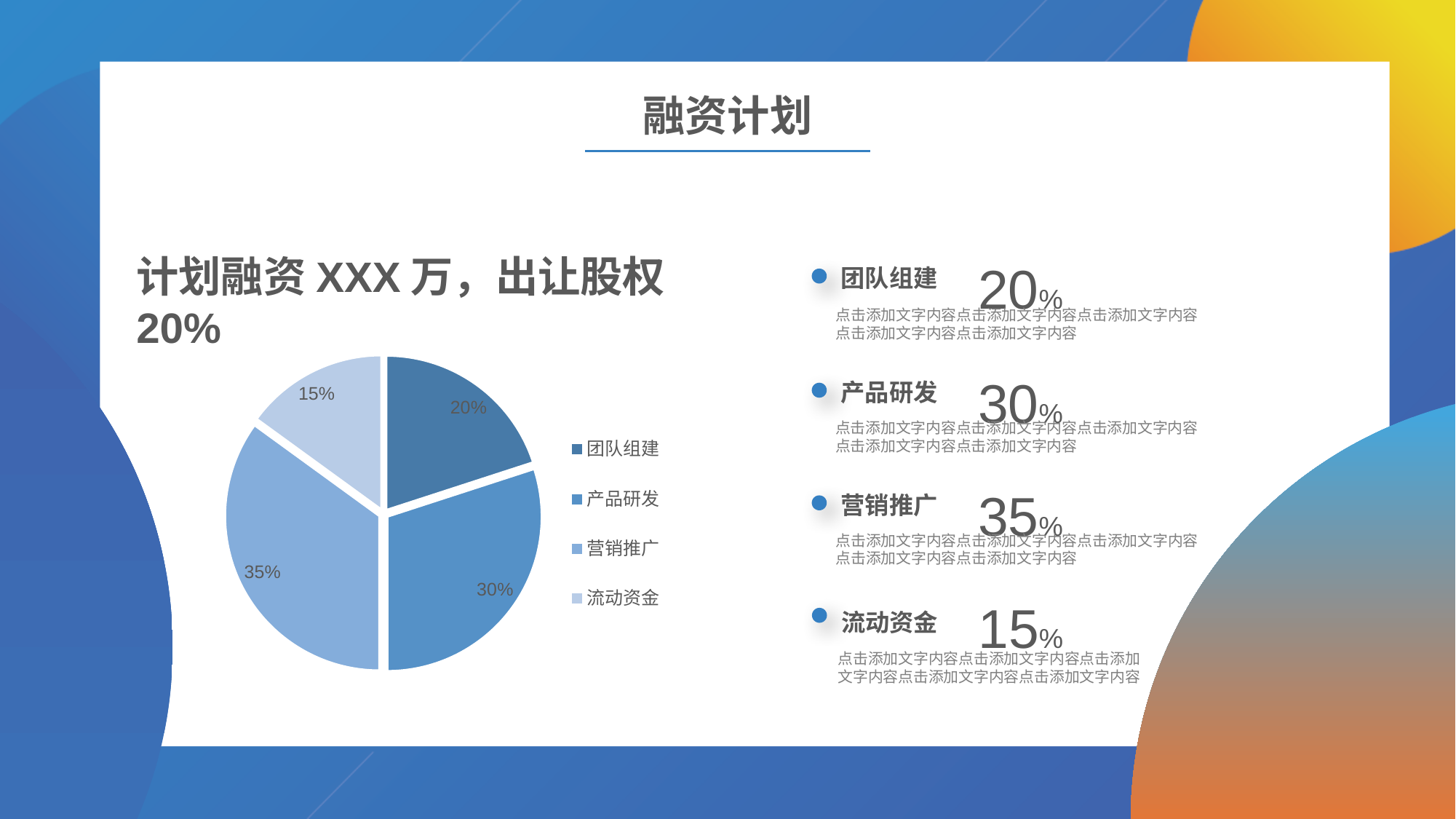

融资计划
20%
计划融资XXX万，出让股权20%
团队组建

点击添加文字内容点击添加文字内容点击添加文字内容点击添加文字内容点击添加文字内容
30%

### Chart

| Category | DATA |
|---|---|
| 团队组建 | 0.2 |
| 产品研发 | 0.3 |
| 营销推广 | 0.35 |
| 流动资金 | 0.15 |
产品研发

点击添加文字内容点击添加文字内容点击添加文字内容点击添加文字内容点击添加文字内容
35%
营销推广

点击添加文字内容点击添加文字内容点击添加文字内容点击添加文字内容点击添加文字内容
15%
流动资金

点击添加文字内容点击添加文字内容点击添加文字内容点击添加文字内容点击添加文字内容